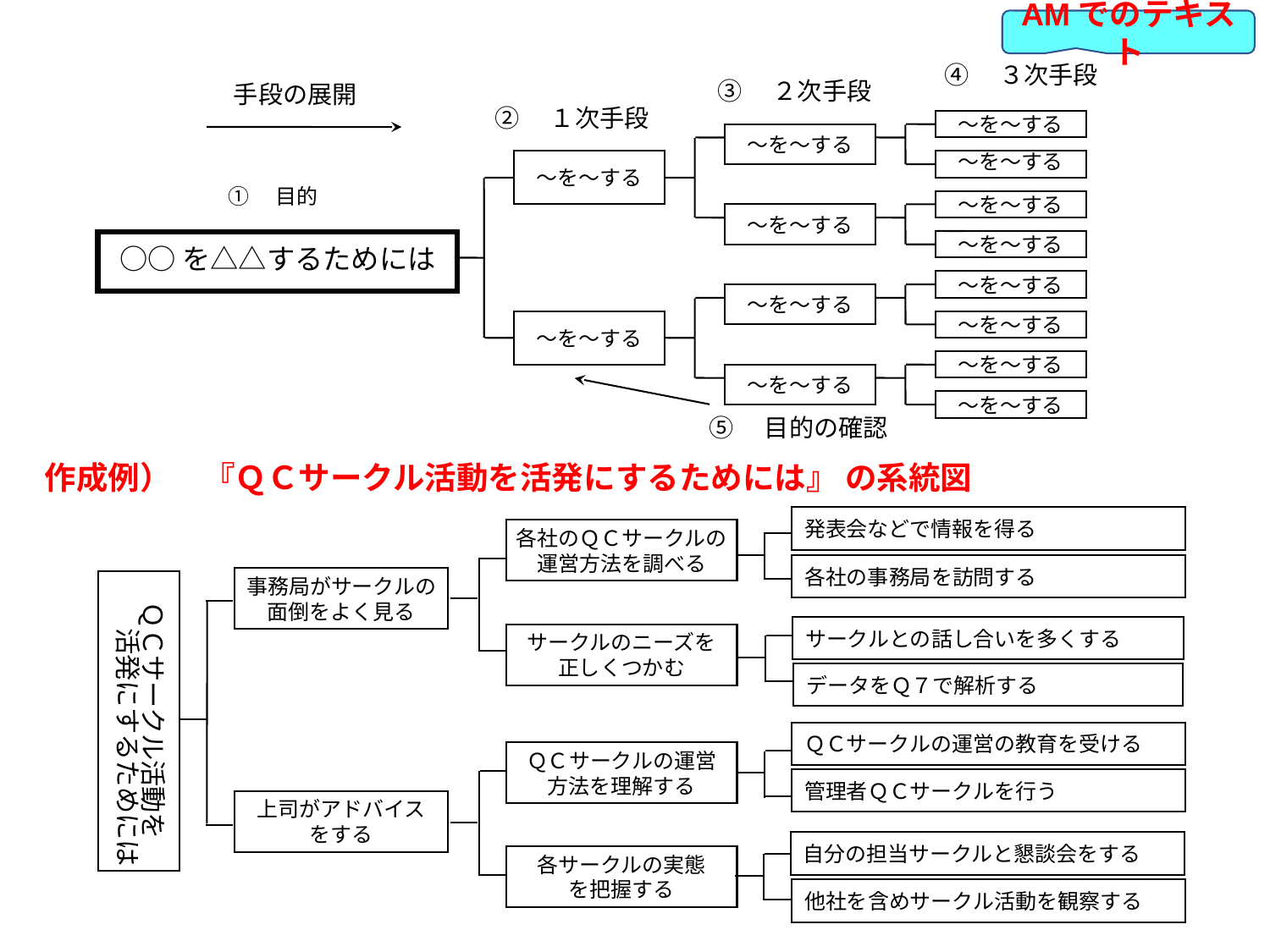

AMでのテキスト
④　３次手段
③　２次手段
手段の展開
②　１次手段
～を～する
～を～する

～を～する
～を～する

①　目的
～を～する
～を～する

～を～する

○○を△△するためには

～を～する
～を～する

～を～する
～を～する

～を～する
～を～する

～を～する

⑤　目的の確認
作成例）　『ＱＣサークル活動を活発にするためには』 の系統図
発表会などで情報を得る
各社のＱＣサークルの
運営方法を調べる
各社の事務局を訪問する
事務局がサークルの
面倒をよく見る
ＱＣサークル活動を
　　活発にするためには
サークルとの話し合いを多くする
サークルのニーズを
正しくつかむ
データをＱ７で解析する
ＱＣサークルの運営の教育を受ける
ＱＣサークルの運営
方法を理解する
管理者ＱＣサークルを行う
上司がアドバイス
をする
自分の担当サークルと懇談会をする
各サークルの実態
を把握する
他社を含めサークル活動を観察する